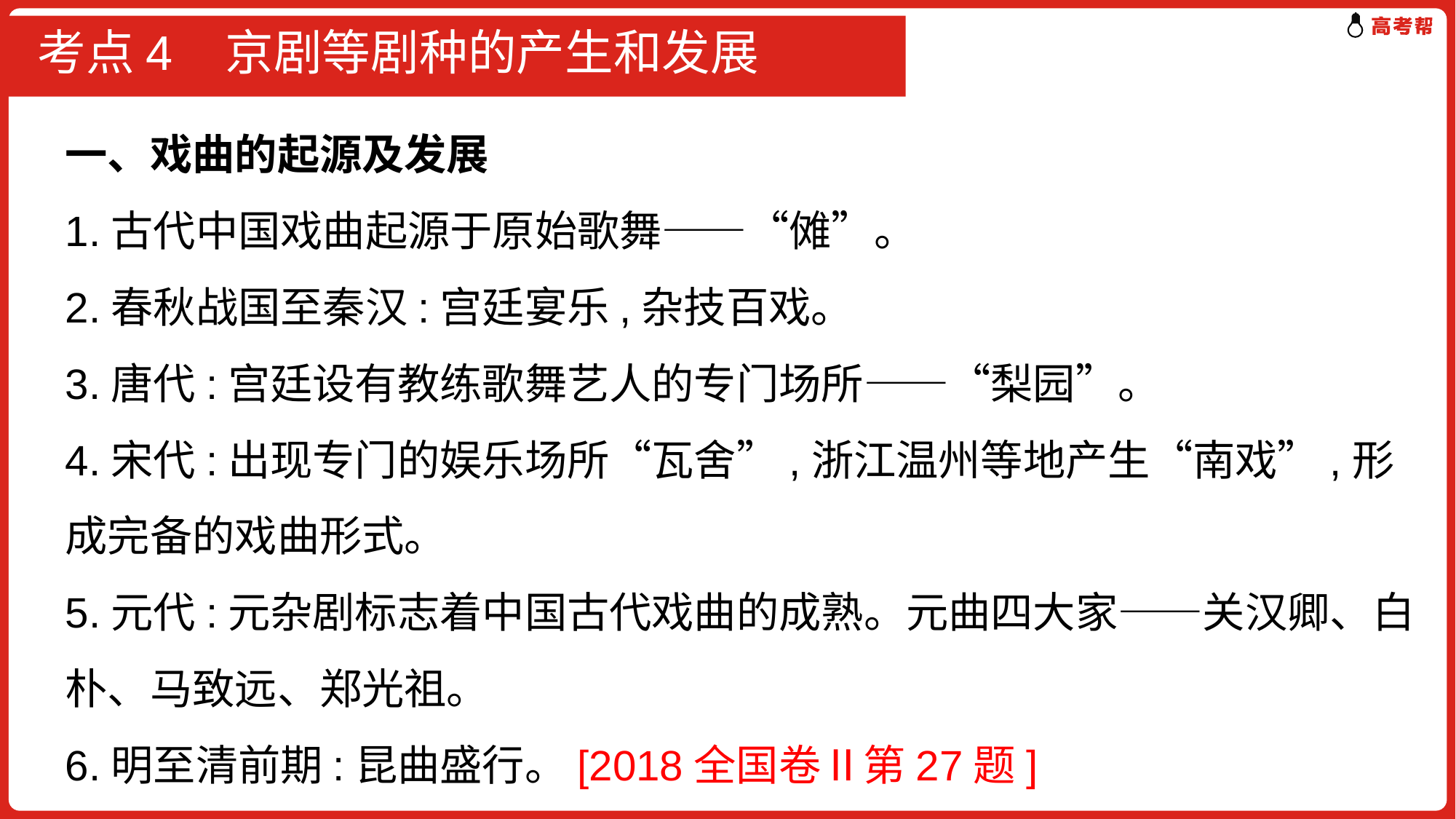

# 考点4   京剧等剧种的产生和发展
一、戏曲的起源及发展
1.古代中国戏曲起源于原始歌舞——“傩”。
2.春秋战国至秦汉:宫廷宴乐,杂技百戏。
3.唐代:宫廷设有教练歌舞艺人的专门场所——“梨园”。
4.宋代:出现专门的娱乐场所“瓦舍”,浙江温州等地产生“南戏”,形成完备的戏曲形式。
5.元代:元杂剧标志着中国古代戏曲的成熟。元曲四大家——关汉卿、白朴、马致远、郑光祖。
6.明至清前期:昆曲盛行。[2018全国卷Ⅱ第27题]